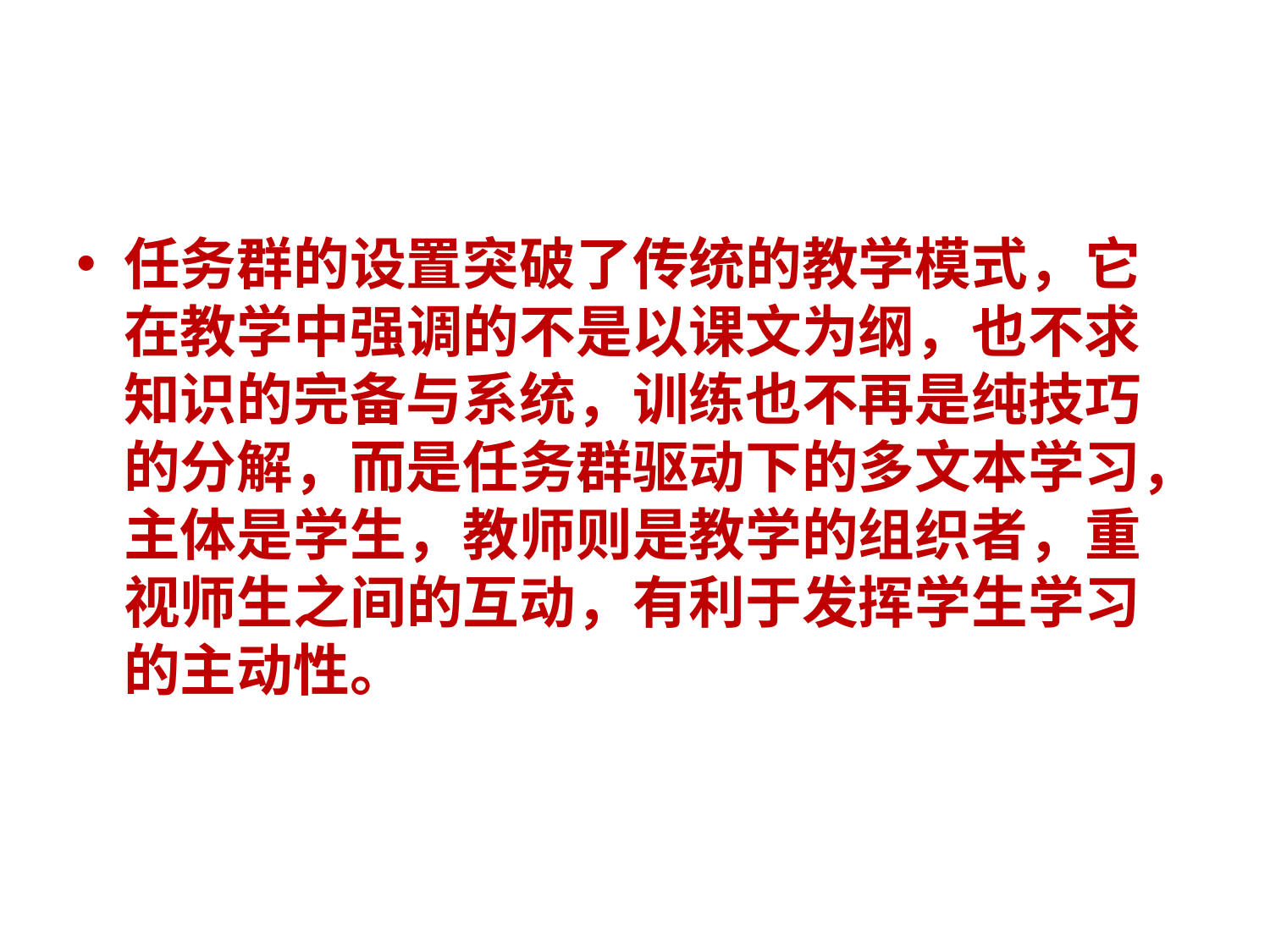

#
任务群的设置突破了传统的教学模式，它在教学中强调的不是以课文为纲，也不求知识的完备与系统，训练也不再是纯技巧的分解，而是任务群驱动下的多文本学习，主体是学生，教师则是教学的组织者，重视师生之间的互动，有利于发挥学生学习的主动性。